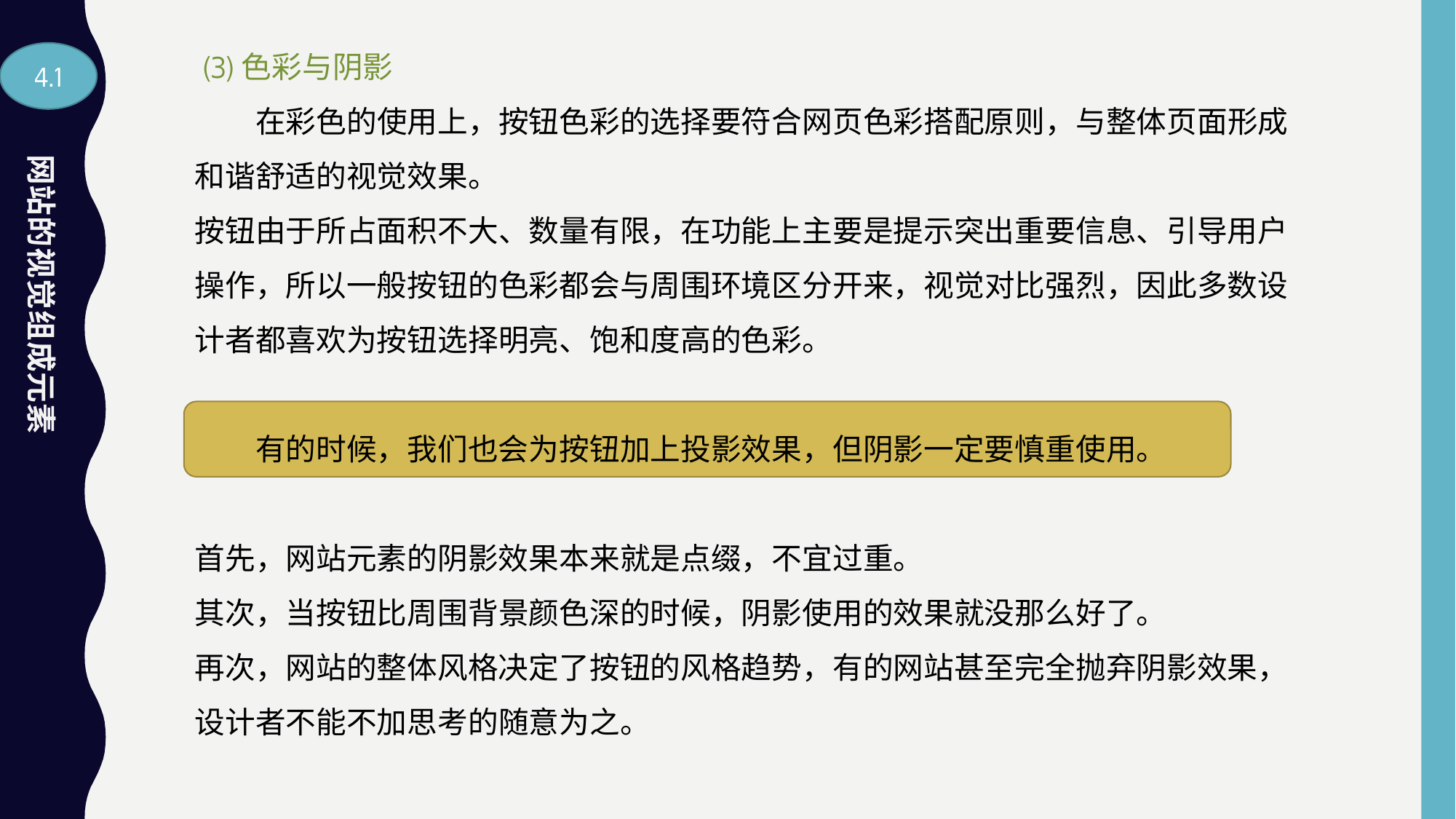

4.1
 (3)色彩与阴影
　　在彩色的使用上，按钮色彩的选择要符合网页色彩搭配原则，与整体页面形成和谐舒适的视觉效果。
按钮由于所占面积不大、数量有限，在功能上主要是提示突出重要信息、引导用户操作，所以一般按钮的色彩都会与周围环境区分开来，视觉对比强烈，因此多数设计者都喜欢为按钮选择明亮、饱和度高的色彩。

　　有的时候，我们也会为按钮加上投影效果，但阴影一定要慎重使用。

首先，网站元素的阴影效果本来就是点缀，不宜过重。
其次，当按钮比周围背景颜色深的时候，阴影使用的效果就没那么好了。
再次，网站的整体风格决定了按钮的风格趋势，有的网站甚至完全抛弃阴影效果，设计者不能不加思考的随意为之。

网站的视觉组成元素